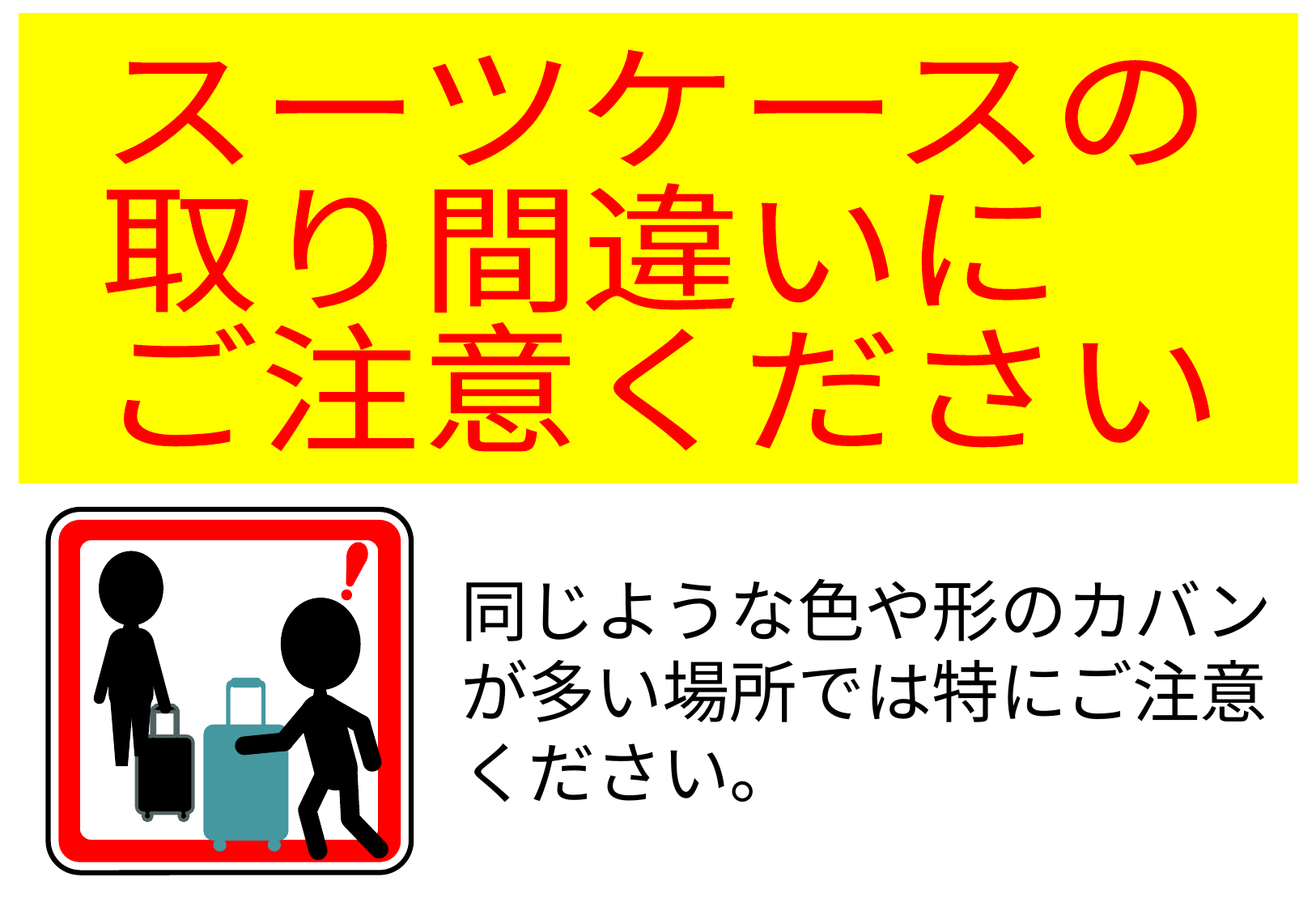

スーツケースの
取り間違いに
ご注意ください

同じような色や形のカバンが多い場所では特にご注意ください。